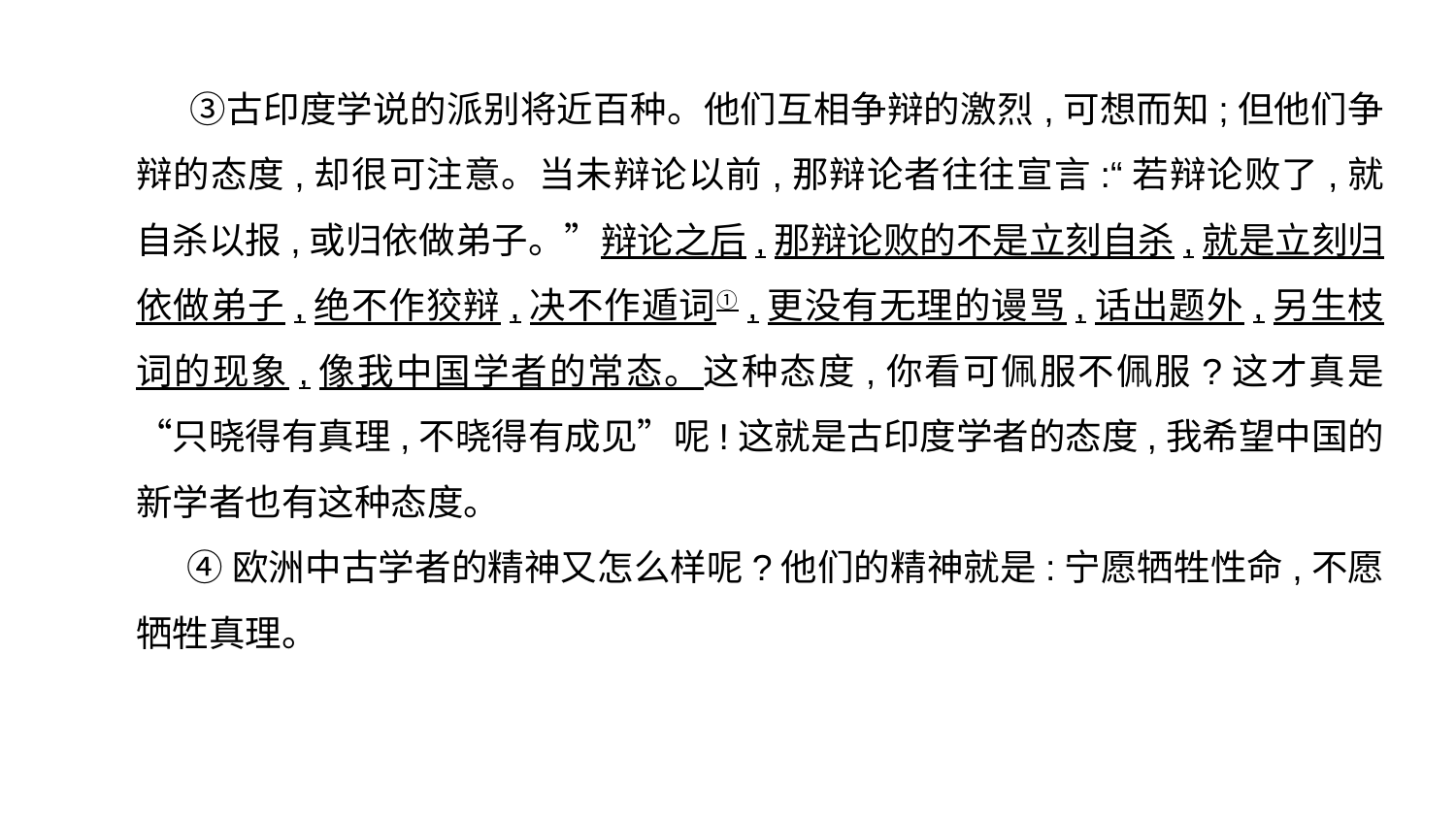

③古印度学说的派别将近百种。他们互相争辩的激烈,可想而知;但他们争辩的态度,却很可注意。当未辩论以前,那辩论者往往宣言:“若辩论败了,就自杀以报,或归依做弟子。”辩论之后,那辩论败的不是立刻自杀,就是立刻归依做弟子,绝不作狡辩,决不作遁词①,更没有无理的谩骂,话出题外,另生枝词的现象,像我中国学者的常态。这种态度,你看可佩服不佩服?这才真是“只晓得有真理,不晓得有成见”呢!这就是古印度学者的态度,我希望中国的新学者也有这种态度。
      ④欧洲中古学者的精神又怎么样呢?他们的精神就是:宁愿牺牲性命,不愿牺牲真理。